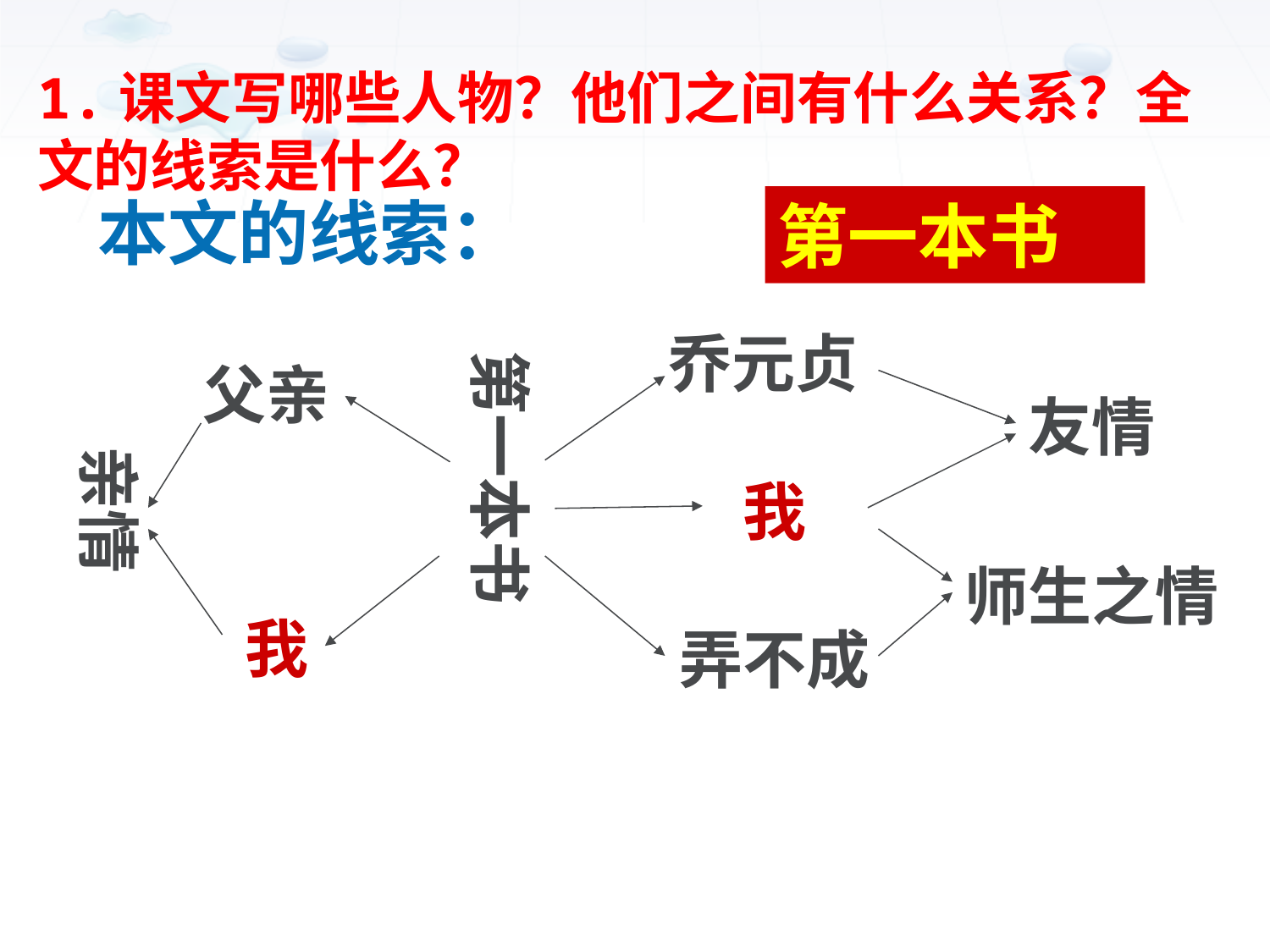

1.课文写哪些人物？他们之间有什么关系？全文的线索是什么？

第一本书
# 本文的线索：
乔元贞
第一本书
父亲

友情

亲情

我

师生之情

我
弄不成